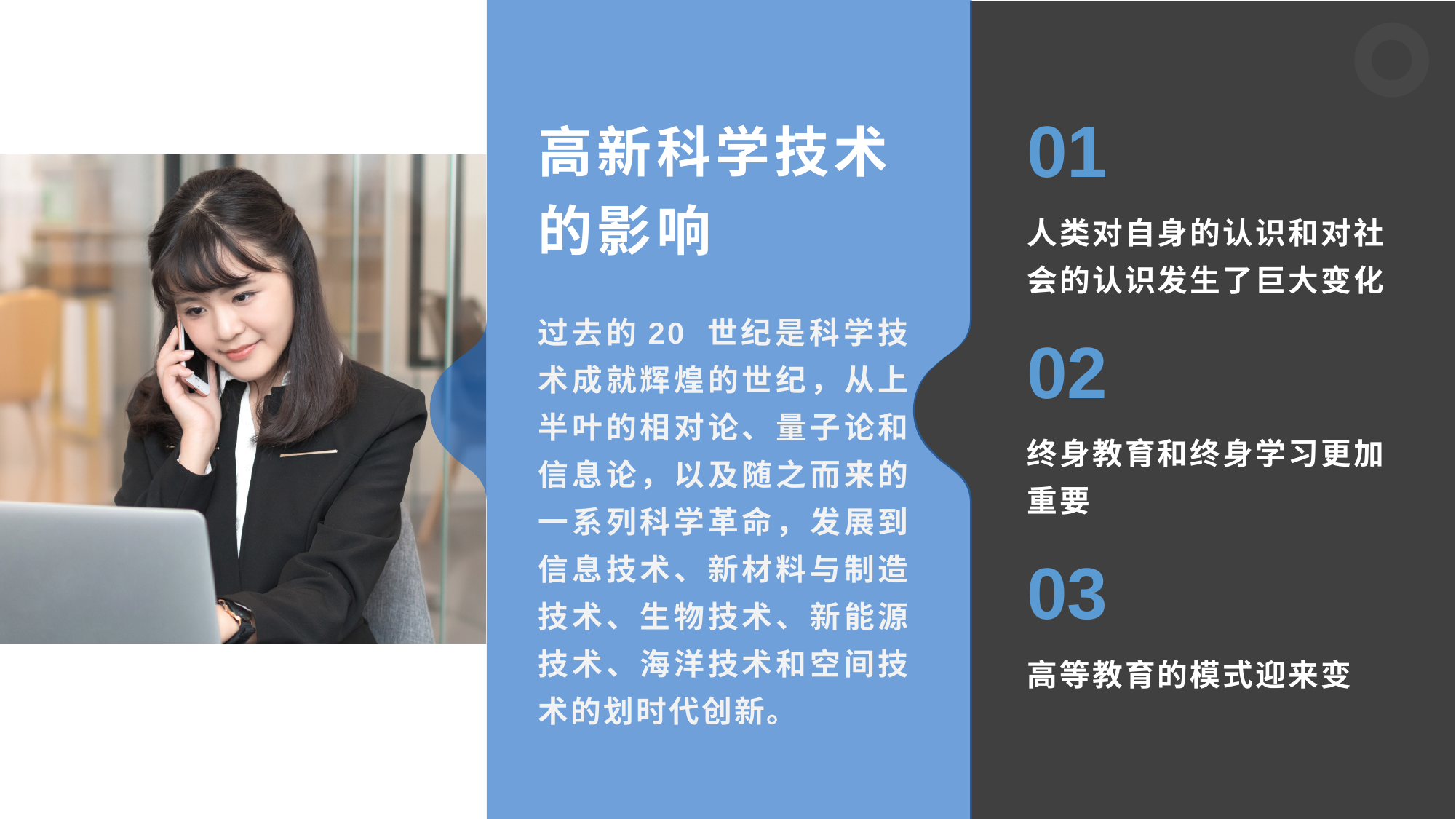

01
高新科学技术的影响

人类对自身的认识和对社会的认识发生了巨大变化
过去的20 世纪是科学技术成就辉煌的世纪，从上半叶的相对论、量子论和信息论，以及随之而来的一系列科学革命，发展到信息技术、新材料与制造技术、生物技术、新能源技术、海洋技术和空间技术的划时代创新。
02
终身教育和终身学习更加重要
03
高等教育的模式迎来变